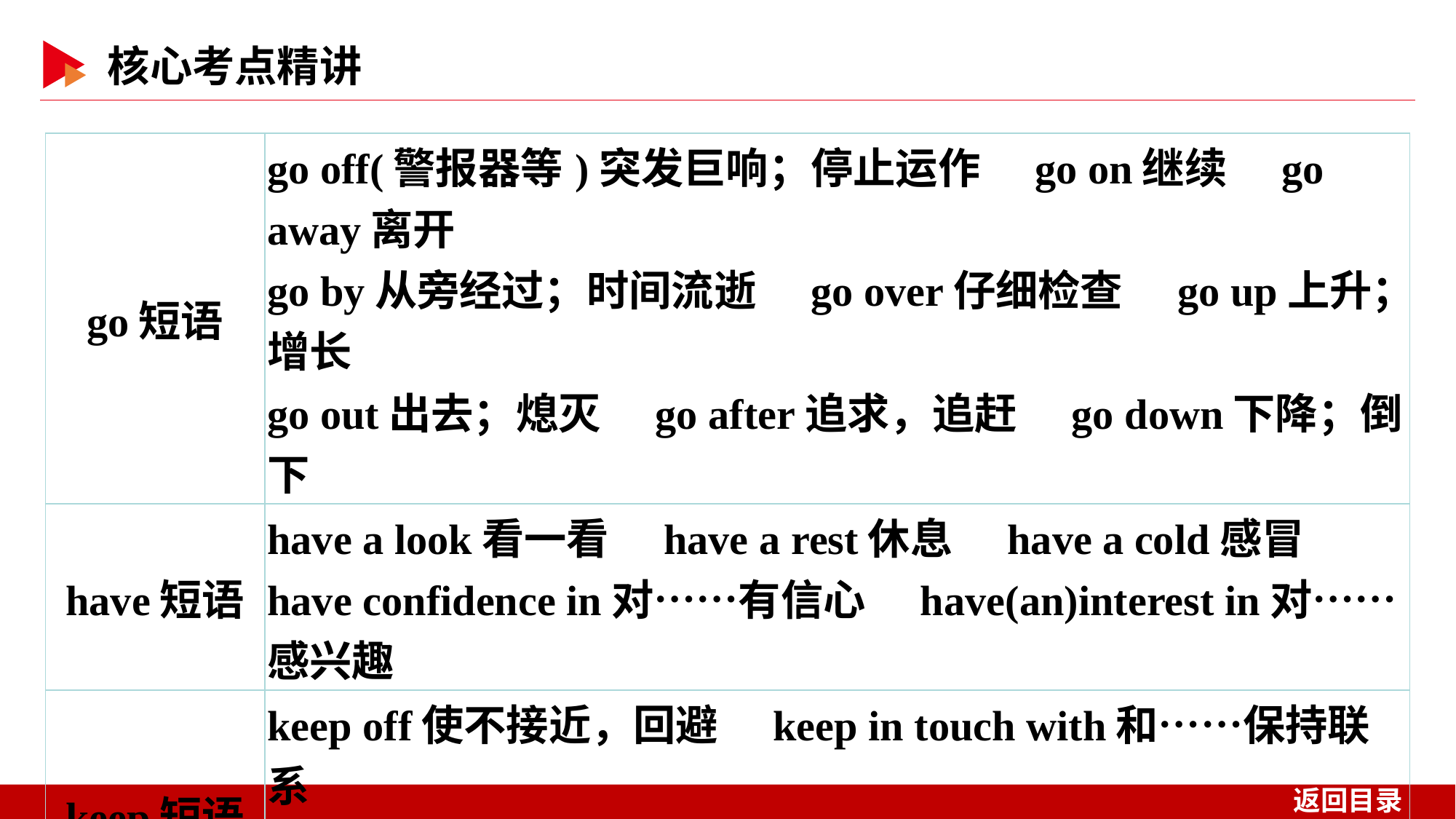

| go短语 | go off(警报器等)突发巨响；停止运作　go on继续　go away离开 go by从旁经过；时间流逝　go over仔细检查　go up上升；增长 go out出去；熄灭　go after追求，追赶　go down下降；倒下 |
| --- | --- |
| have短语 | have a look看一看　have a rest休息　have a cold感冒 have confidence in对……有信心　have(an)interest in对……感兴趣 |
| keep短语 | keep off使不接近，回避　keep in touch with和……保持联系 keep away from远离　keep up with赶上　keep on继续　keep out防止进入 |